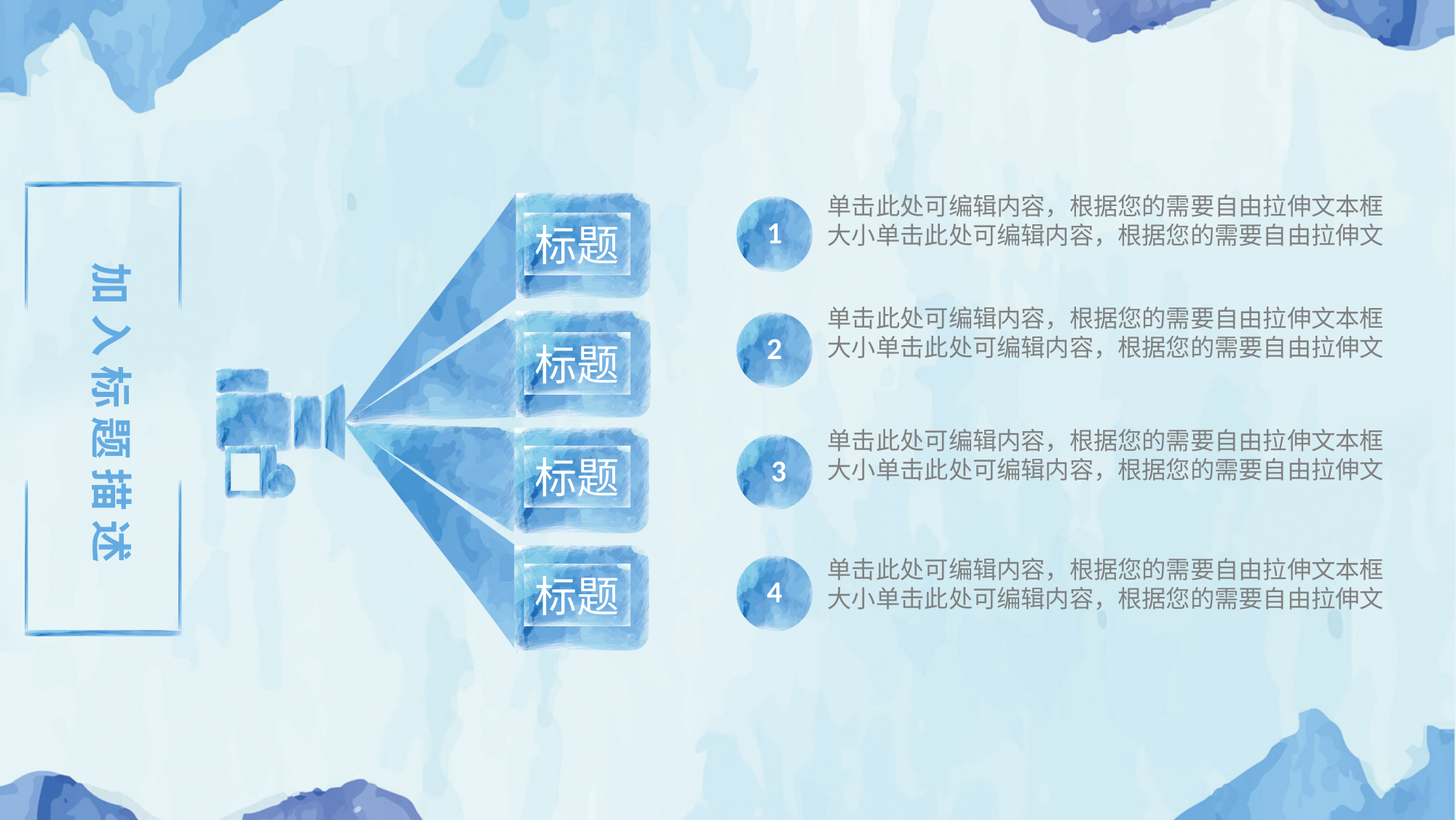

单击此处可编辑内容，根据您的需要自由拉伸文本框大小单击此处可编辑内容，根据您的需要自由拉伸文

1
单击此处可编辑内容，根据您的需要自由拉伸文本框大小单击此处可编辑内容，根据您的需要自由拉伸文

2
单击此处可编辑内容，根据您的需要自由拉伸文本框大小单击此处可编辑内容，根据您的需要自由拉伸文

3
单击此处可编辑内容，根据您的需要自由拉伸文本框大小单击此处可编辑内容，根据您的需要自由拉伸文

4

标题

标题

标题

标题
加入标题描述